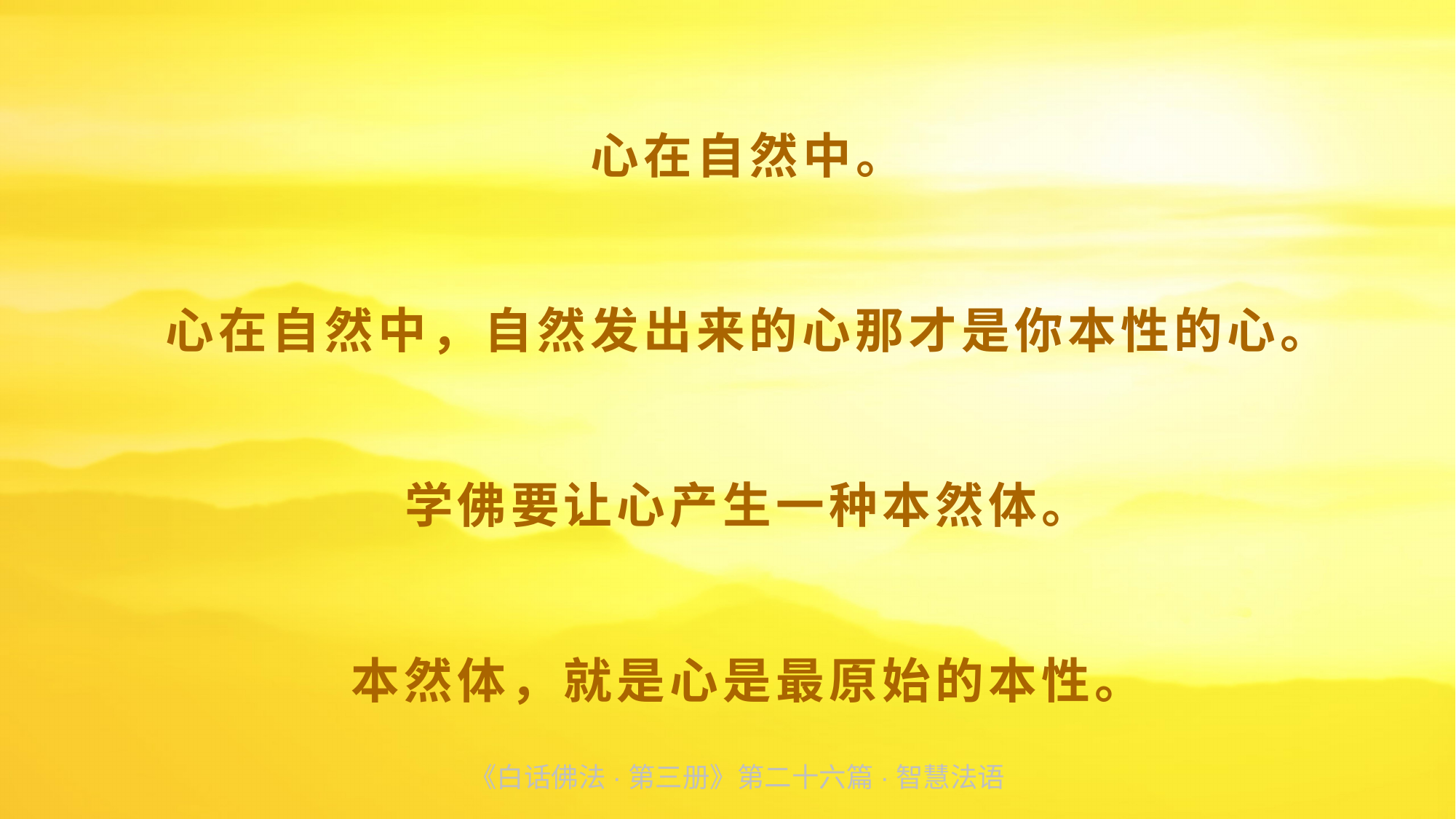

心在自然中。

心在自然中，自然发出来的心那才是你本性的心。

学佛要让心产生一种本然体。

本然体，就是心是最原始的本性。
  《白话佛法·第三册》第二十六篇·智慧法语